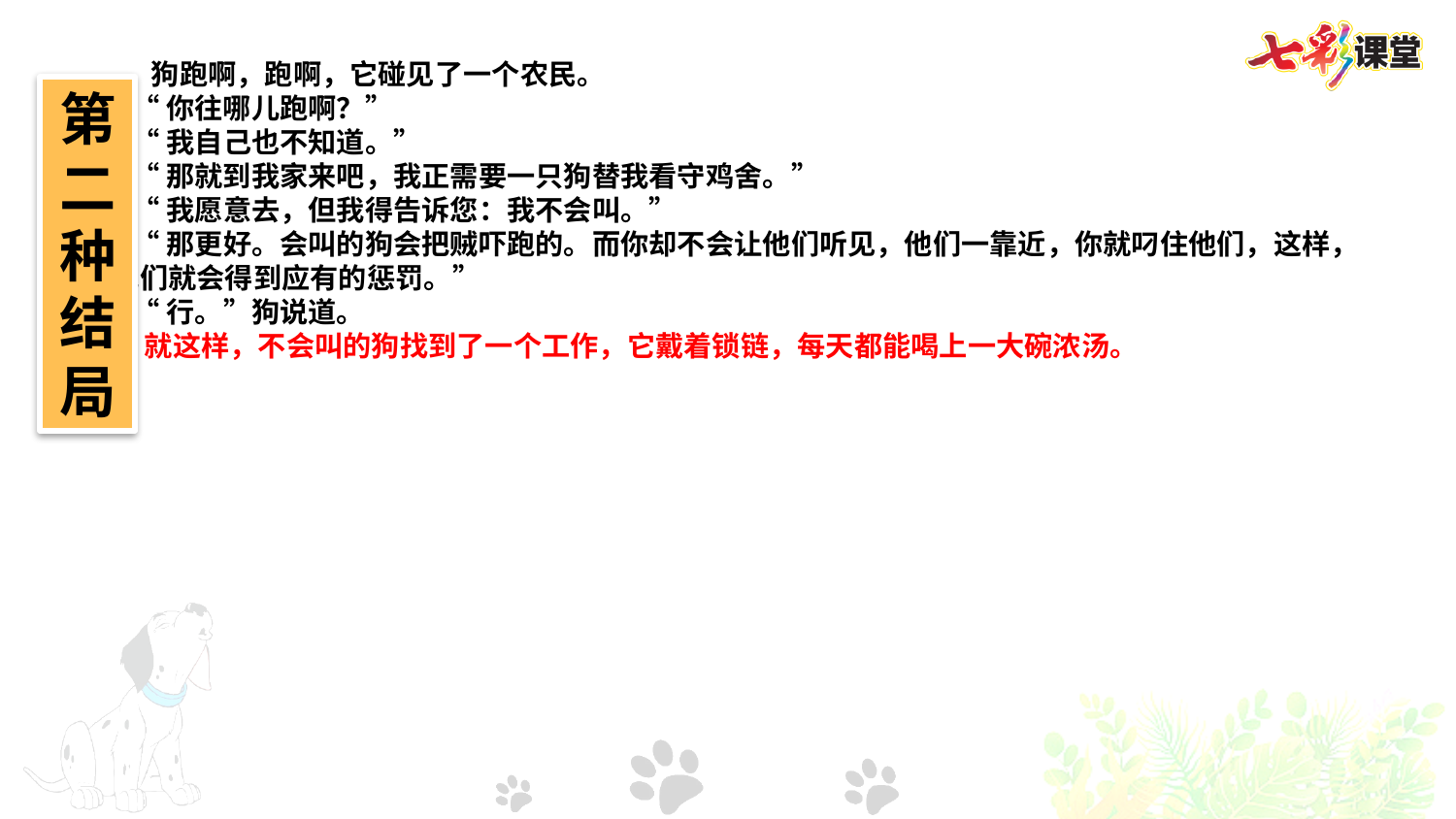

狗跑啊，跑啊，它碰见了一个农民。
   “你往哪儿跑啊？”
   “我自己也不知道。”
   “那就到我家来吧，我正需要一只狗替我看守鸡舍。”
   “我愿意去，但我得告诉您：我不会叫。”
   “那更好。会叫的狗会把贼吓跑的。而你却不会让他们听见，他们一靠近，你就叼住他们，这样，他们就会得到应有的惩罚。”
   “行。”狗说道。
    就这样，不会叫的狗找到了一个工作，它戴着锁链，每天都能喝上一大碗浓汤。

第二种结局